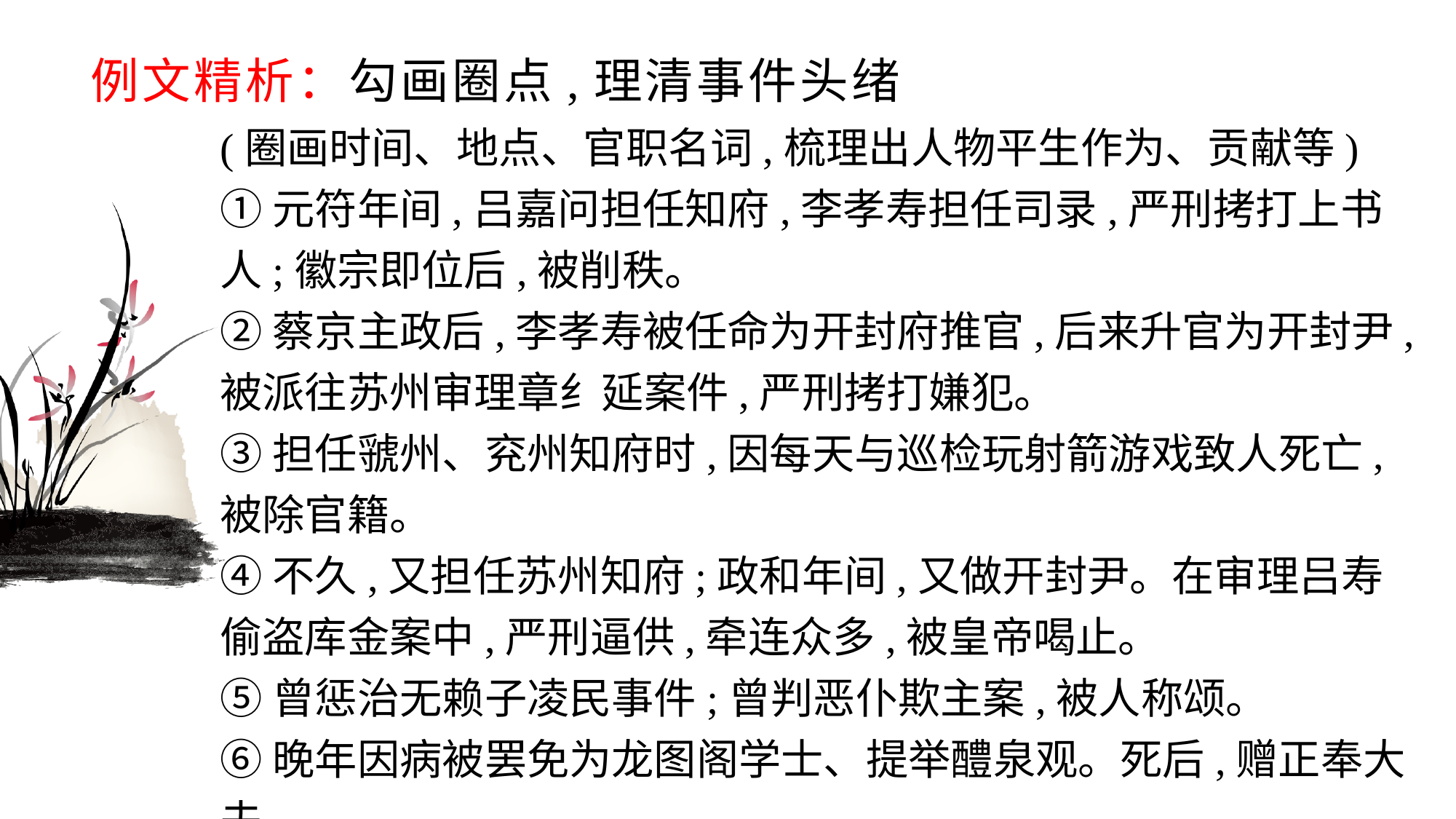

# 例文精析：勾画圈点,理清事件头绪
(圈画时间、地点、官职名词,梳理出人物平生作为、贡献等)
①元符年间,吕嘉问担任知府,李孝寿担任司录,严刑拷打上书人;徽宗即位后,被削秩。
②蔡京主政后,李孝寿被任命为开封府推官,后来升官为开封尹,被派往苏州审理章纟延案件,严刑拷打嫌犯。
③担任虢州、兖州知府时,因每天与巡检玩射箭游戏致人死亡,被除官籍。
④不久,又担任苏州知府;政和年间,又做开封尹。在审理吕寿偷盗库金案中,严刑逼供,牵连众多,被皇帝喝止。
⑤曾惩治无赖子凌民事件;曾判恶仆欺主案,被人称颂。
⑥晚年因病被罢免为龙图阁学士、提举醴泉观。死后,赠正奉大夫。